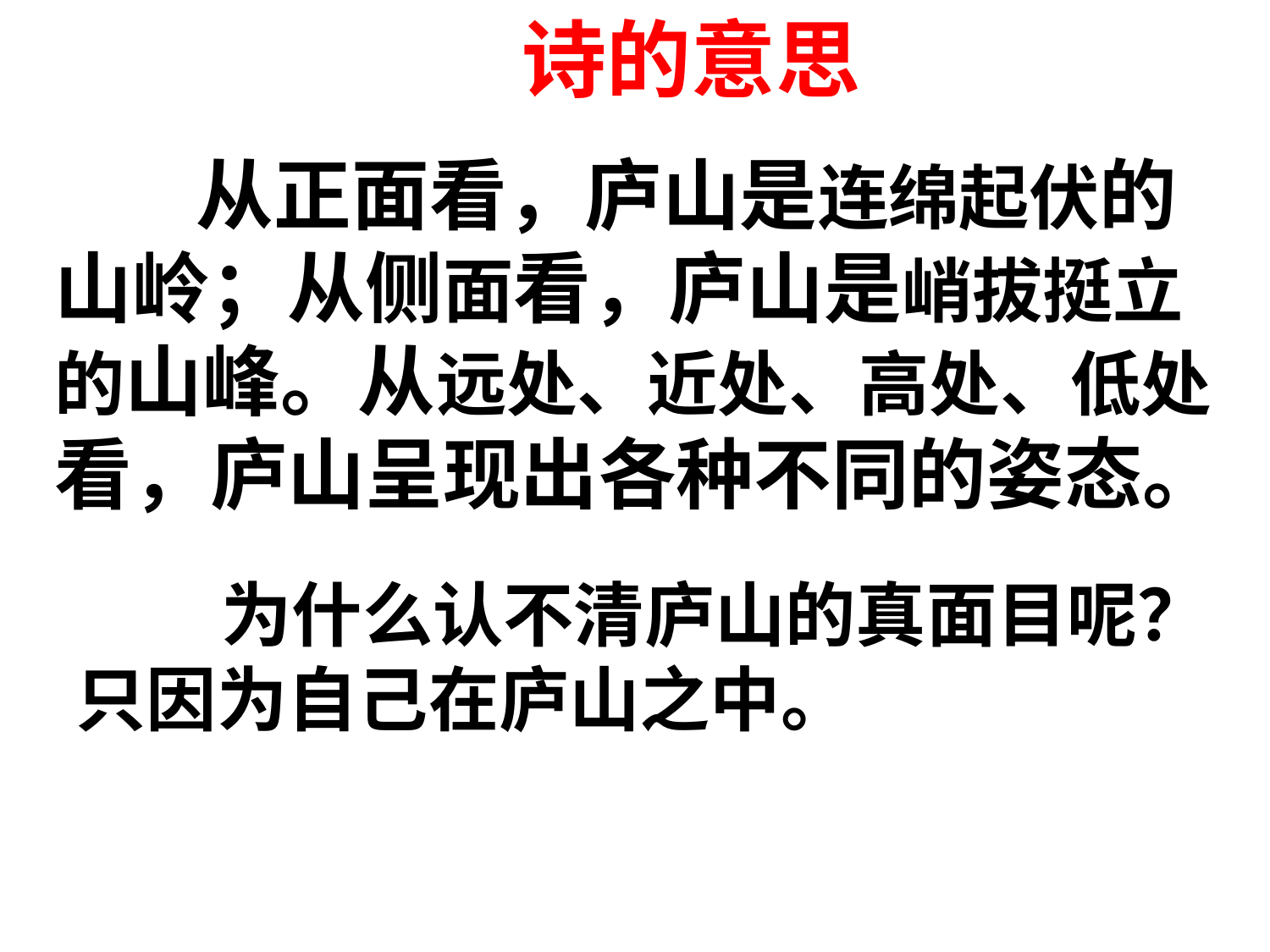

诗的意思
       从正面看，庐山是连绵起伏的山岭；从侧面看，庐山是峭拔挺立的山峰。从远处、近处、高处、低处看，庐山呈现出各种不同的姿态。

        为什么认不清庐山的真面目呢？只因为自己在庐山之中。